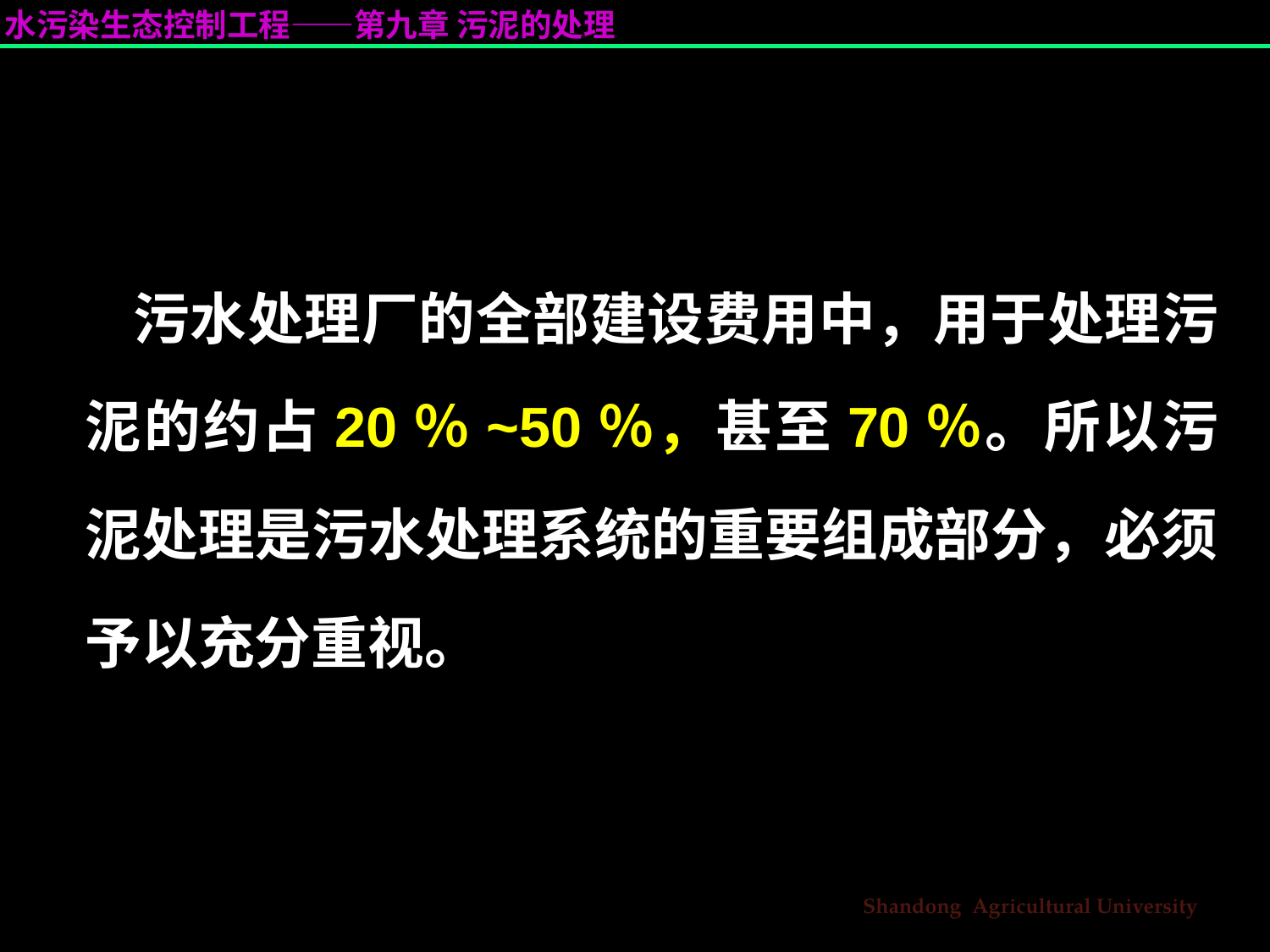

污水处理厂的全部建设费用中，用于处理污泥的约占20％~50％，甚至70％。所以污泥处理是污水处理系统的重要组成部分，必须予以充分重视。